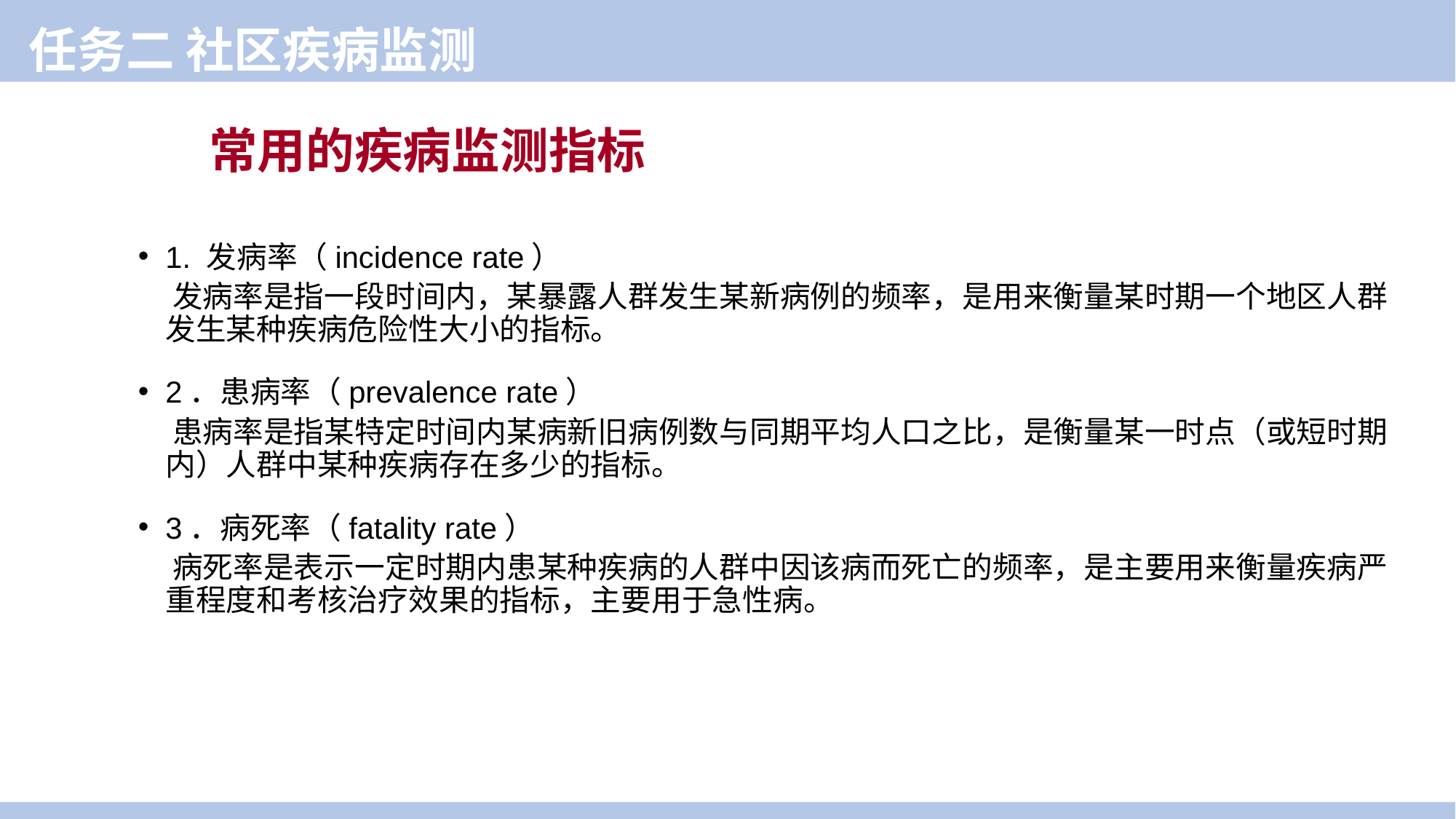

任务二 社区疾病监测
常用的疾病监测指标
1. 发病率（incidence rate）
    发病率是指一段时间内，某暴露人群发生某新病例的频率，是用来衡量某时期一个地区人群发生某种疾病危险性大小的指标。
2．患病率（prevalence rate）
    患病率是指某特定时间内某病新旧病例数与同期平均人口之比，是衡量某一时点（或短时期内）人群中某种疾病存在多少的指标。
3．病死率（fatality rate）
    病死率是表示一定时期内患某种疾病的人群中因该病而死亡的频率，是主要用来衡量疾病严重程度和考核治疗效果的指标，主要用于急性病。